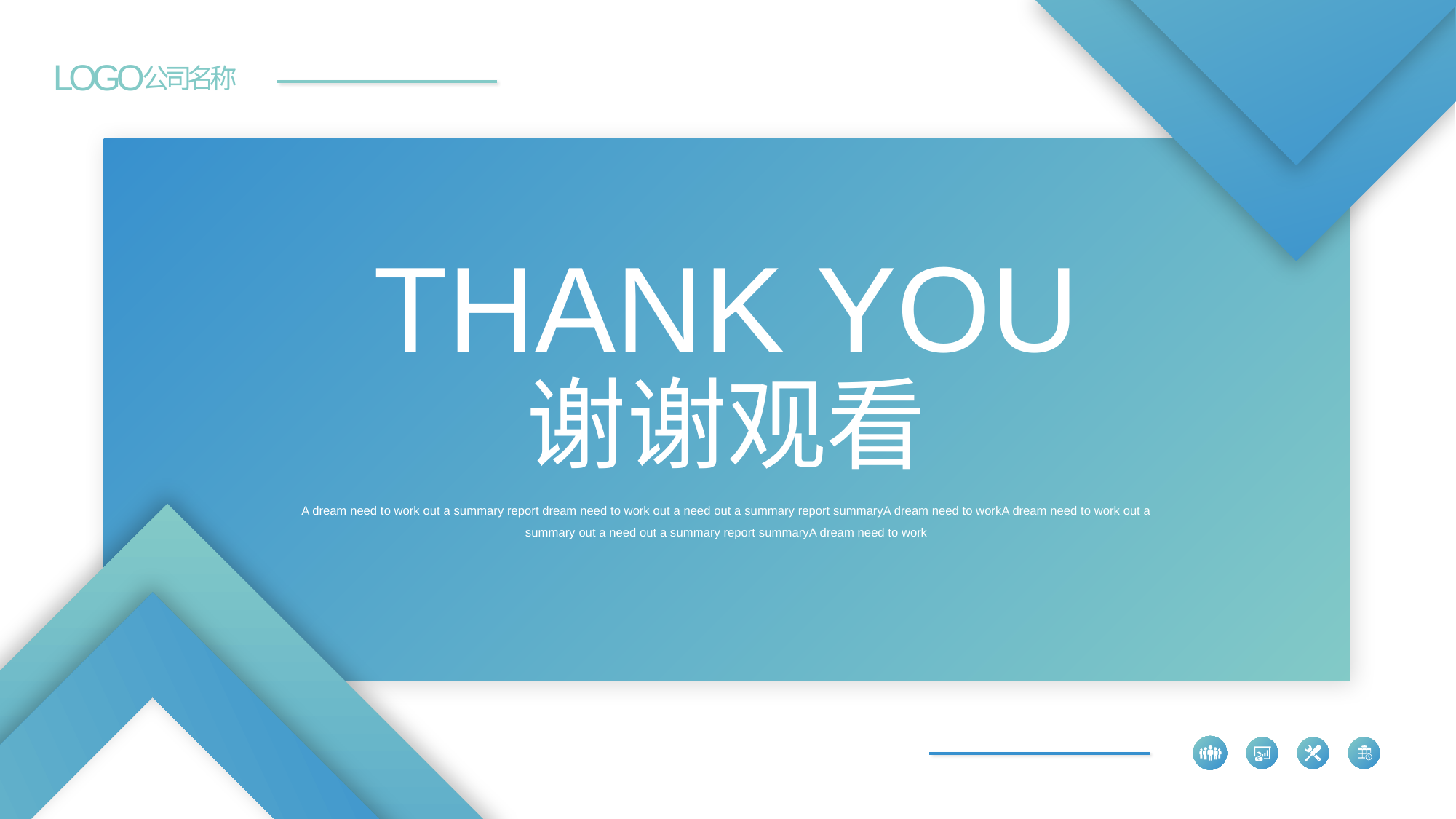

LOGO
公司名称

THANK YOU
谢谢观看
A dream need to work out a summary report dream need to work out a need out a summary report summaryA dream need to workA dream need to work out a summary out a need out a summary report summaryA dream need to work